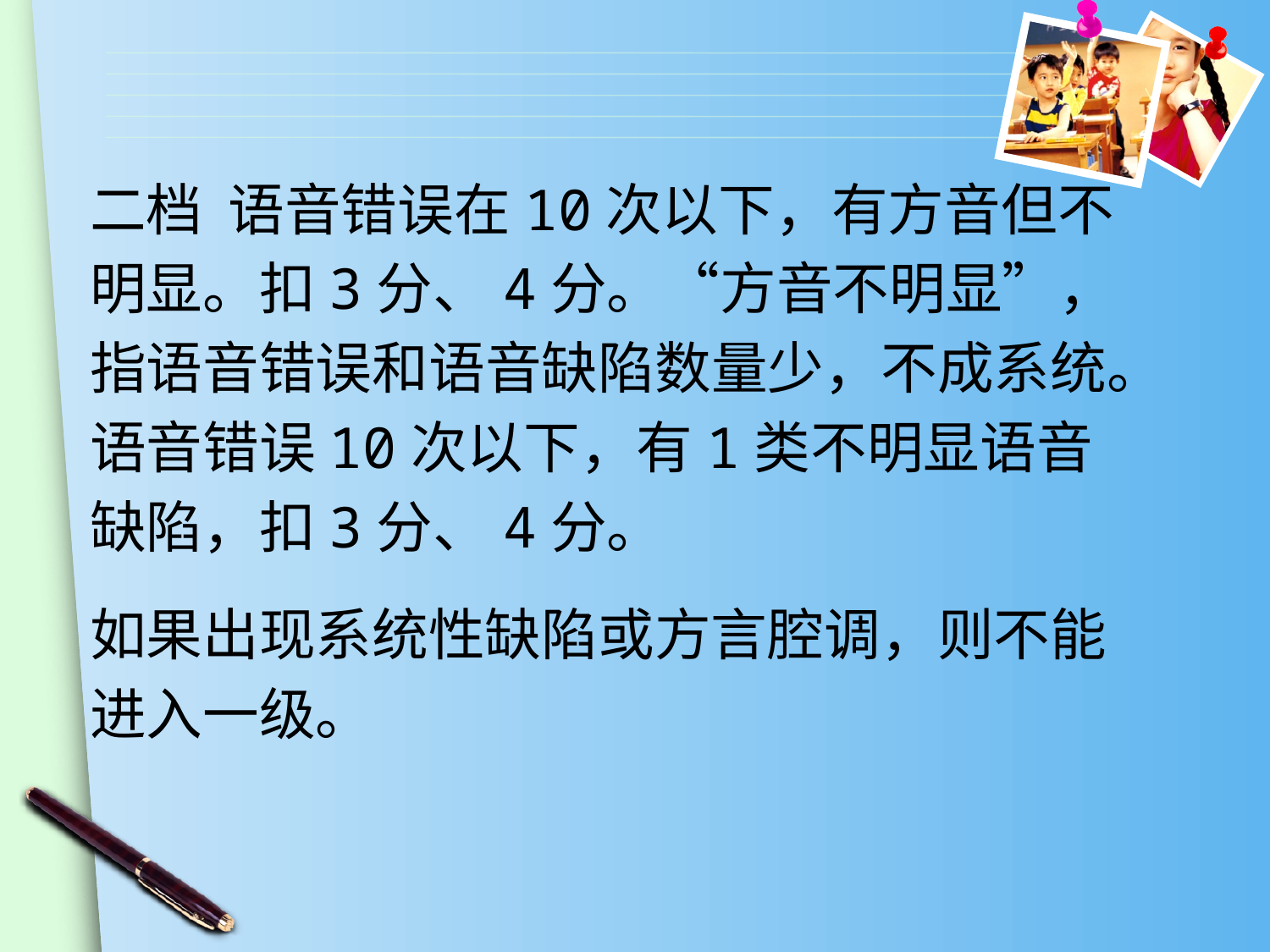

二档  语音错误在10次以下，有方音但不明显。扣3分、4分。“方音不明显”，指语音错误和语音缺陷数量少，不成系统。语音错误10次以下，有1类不明显语音缺陷，扣3分、4分。
如果出现系统性缺陷或方言腔调，则不能进入一级。